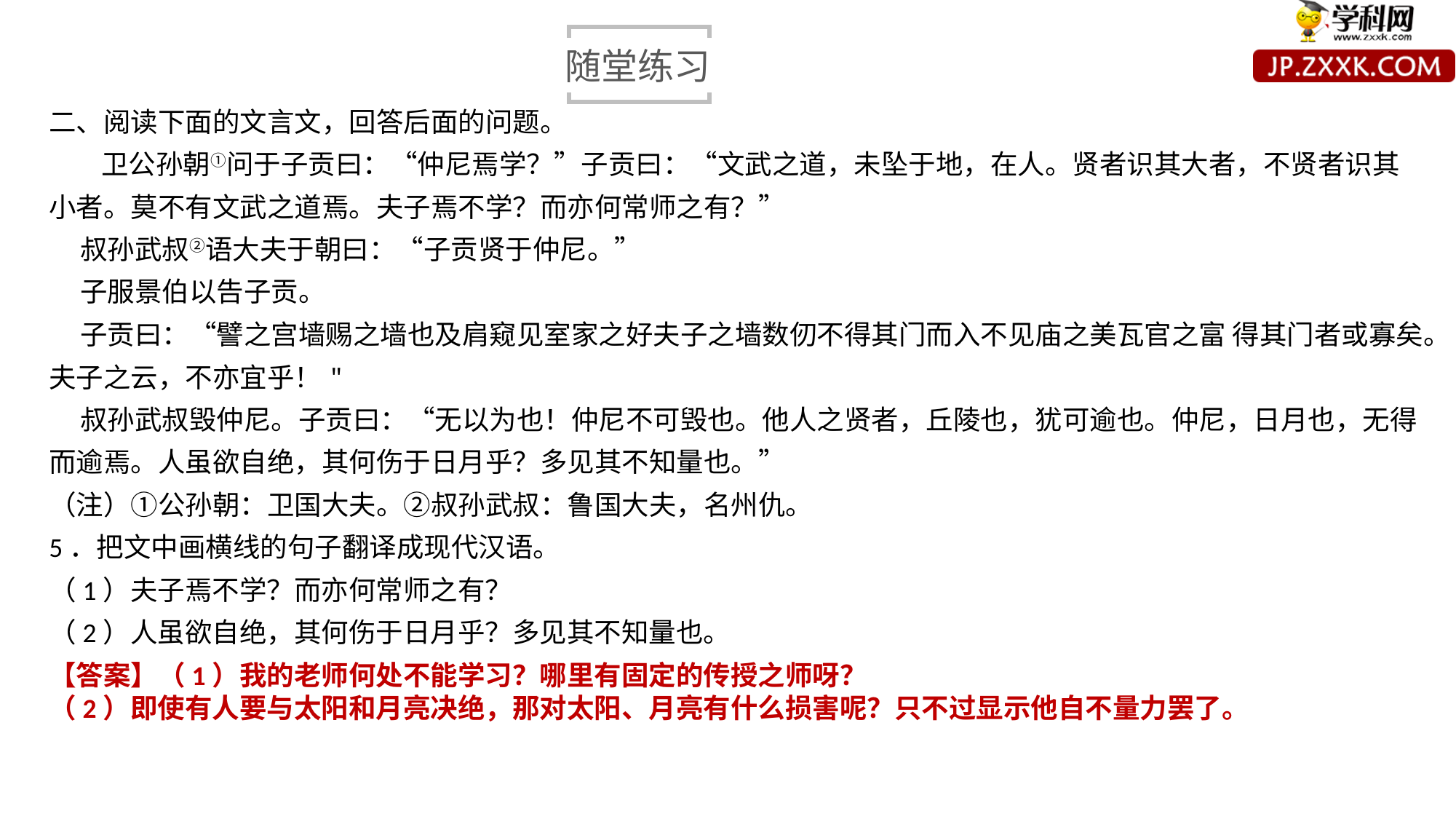

随堂练习
二、阅读下面的文言文，回答后面的问题。
      卫公孙朝①问于子贡曰：“仲尼焉学？”子贡曰：“文武之道，未坠于地，在人。贤者识其大者，不贤者识其小者。莫不有文武之道焉。夫子焉不学？而亦何常师之有？”
    叔孙武叔②语大夫于朝曰：“子贡贤于仲尼。”
    子服景伯以告子贡。
    子贡曰：“譬之宫墙赐之墙也及肩窥见室家之好夫子之墙数仞不得其门而入不见庙之美瓦官之富 得其门者或寡矣。夫子之云，不亦宜乎！"
    叔孙武叔毁仲尼。子贡曰：“无以为也！仲尼不可毁也。他人之贤者，丘陵也，犹可逾也。仲尼，日月也，无得而逾焉。人虽欲自绝，其何伤于日月乎？多见其不知量也。”
（注）①公孙朝：卫国大夫。②叔孙武叔：鲁国大夫，名州仇。
5．把文中画横线的句子翻译成现代汉语。
（1）夫子焉不学？而亦何常师之有？
（2）人虽欲自绝，其何伤于日月乎？多见其不知量也。
【答案】（1）我的老师何处不能学习？哪里有固定的传授之师呀？
（2）即使有人要与太阳和月亮决绝，那对太阳、月亮有什么损害呢？只不过显示他自不量力罢了。